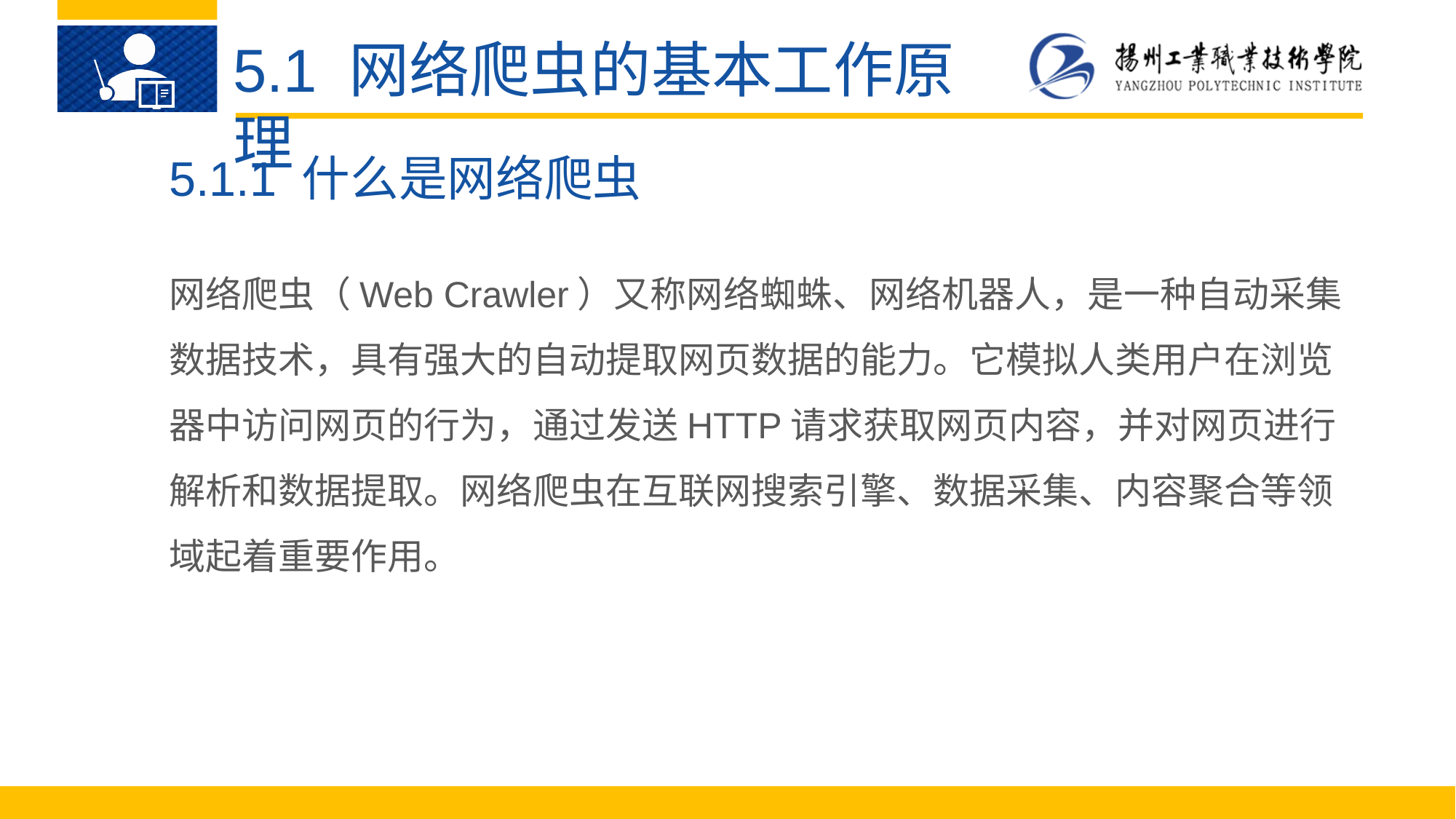

5.1 网络爬虫的基本工作原理
5.1.1 什么是网络爬虫
网络爬虫（Web Crawler）又称网络蜘蛛、网络机器人，是一种自动采集数据技术，具有强大的自动提取网页数据的能力。它模拟人类用户在浏览器中访问网页的行为，通过发送HTTP请求获取网页内容，并对网页进行解析和数据提取。网络爬虫在互联网搜索引擎、数据采集、内容聚合等领域起着重要作用。